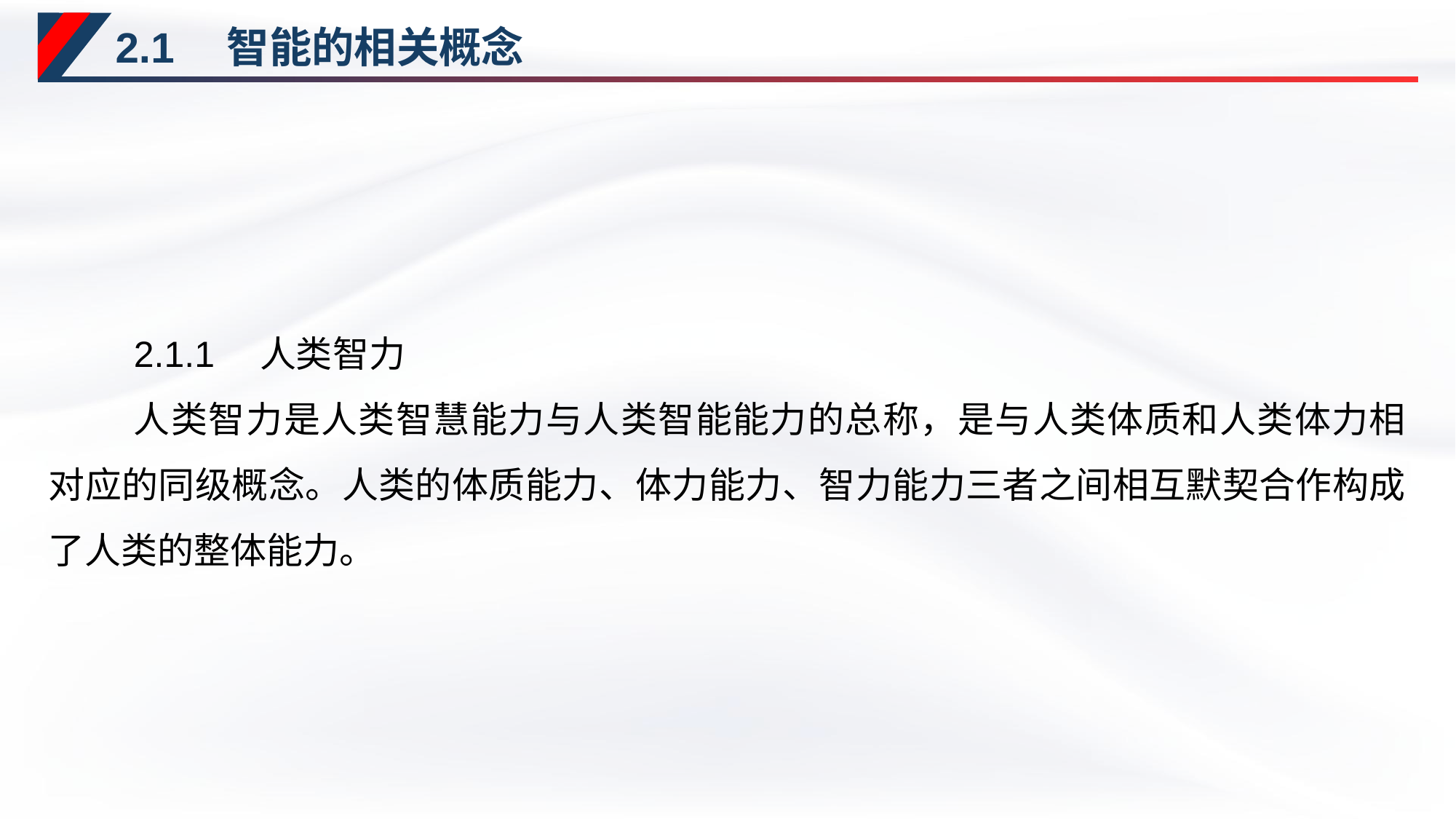

# 2.1　智能的相关概念
2.1.1　人类智力
人类智力是人类智慧能力与人类智能能力的总称，是与人类体质和人类体力相对应的同级概念。人类的体质能力、体力能力、智力能力三者之间相互默契合作构成了人类的整体能力。